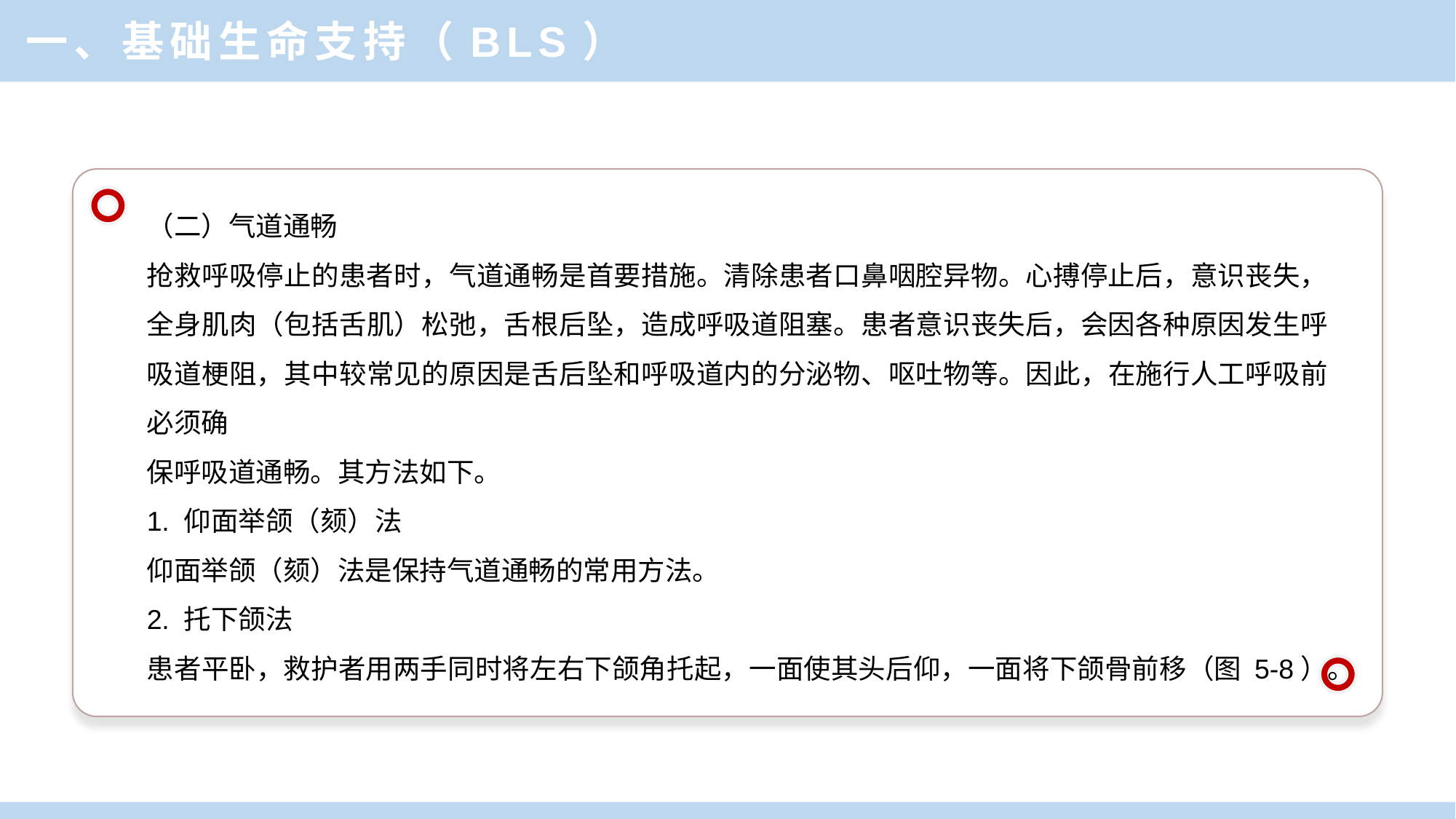

一、基础生命支持（BLS）

（二）气道通畅
抢救呼吸停止的患者时，气道通畅是首要措施。清除患者口鼻咽腔异物。心搏停止后，意识丧失，全身肌肉（包括舌肌）松弛，舌根后坠，造成呼吸道阻塞。患者意识丧失后，会因各种原因发生呼吸道梗阻，其中较常见的原因是舌后坠和呼吸道内的分泌物、呕吐物等。因此，在施行人工呼吸前必须确
保呼吸道通畅。其方法如下。
1. 仰面举颌（颏）法
仰面举颌（颏）法是保持气道通畅的常用方法。
2. 托下颌法
患者平卧，救护者用两手同时将左右下颌角托起，一面使其头后仰，一面将下颌骨前移（图 5-8）。